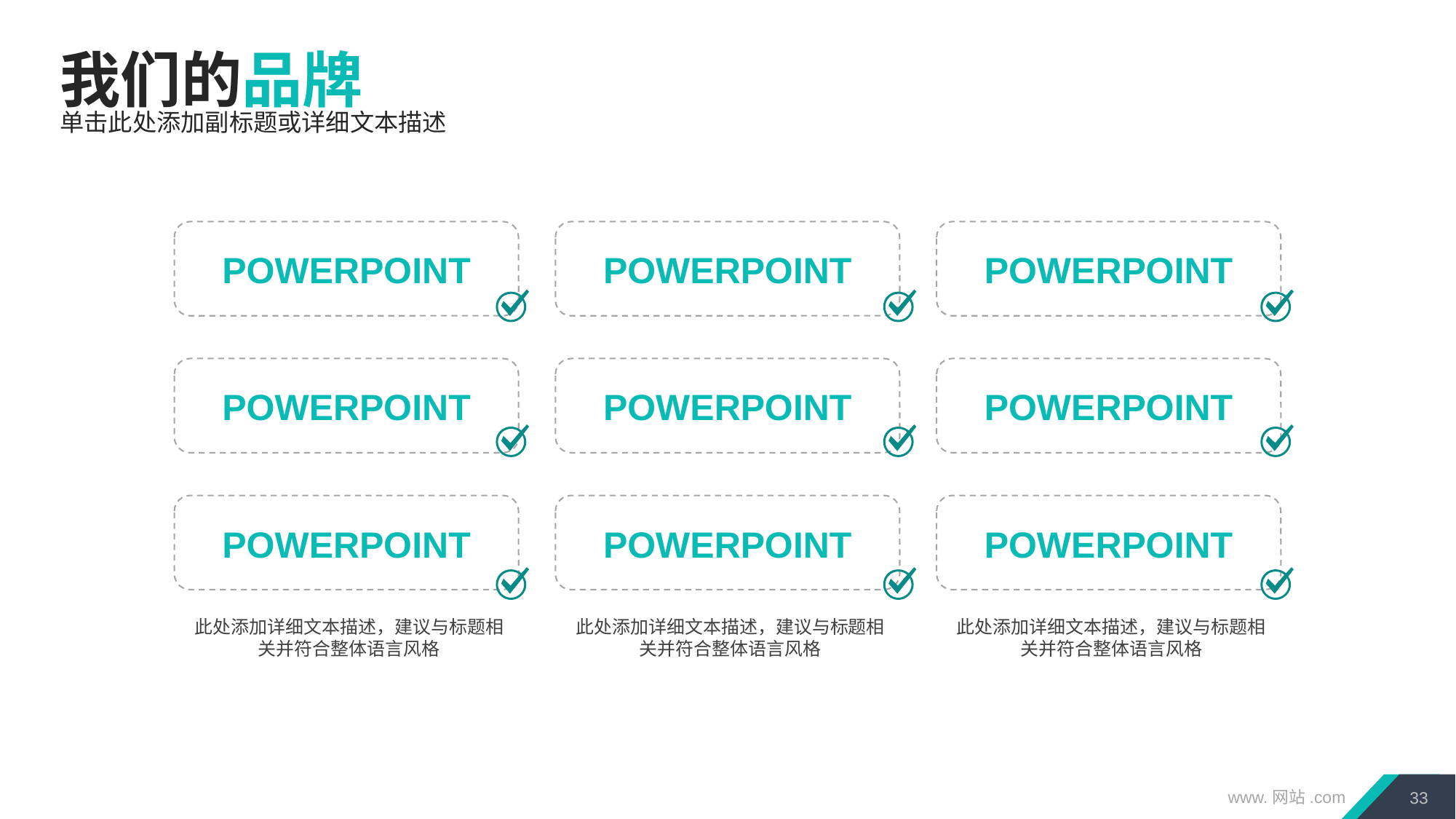

我们的品牌
单击此处添加副标题或详细文本描述

POWERPOINT
POWERPOINT
POWERPOINT

POWERPOINT
POWERPOINT
POWERPOINT

POWERPOINT
POWERPOINT
POWERPOINT
此处添加详细文本描述，建议与标题相关并符合整体语言风格
此处添加详细文本描述，建议与标题相关并符合整体语言风格
此处添加详细文本描述，建议与标题相关并符合整体语言风格
33